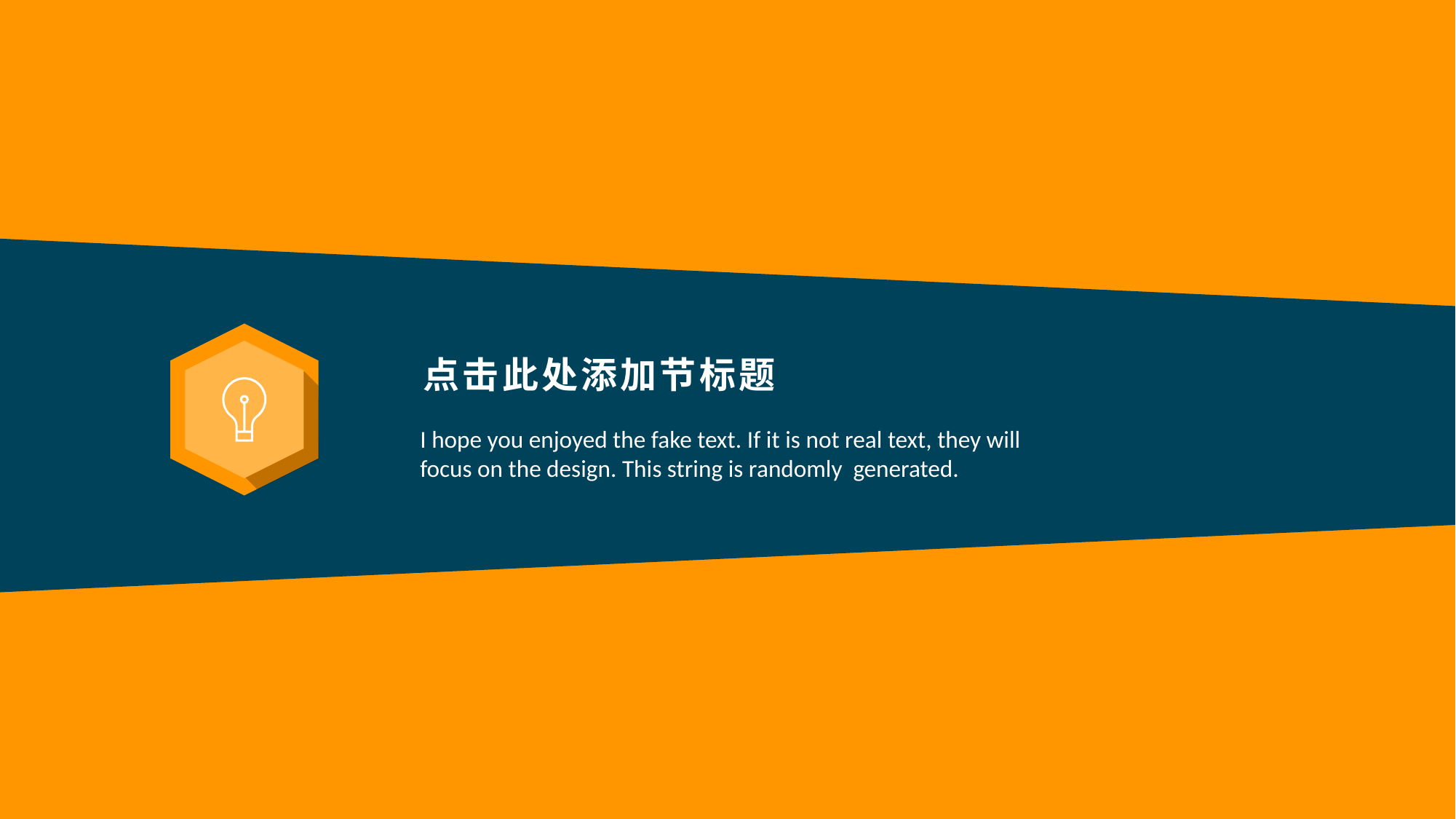

点击此处添加节标题

I hope you enjoyed the fake text. If it is not real text, they will focus on the design. This string is randomly  generated.